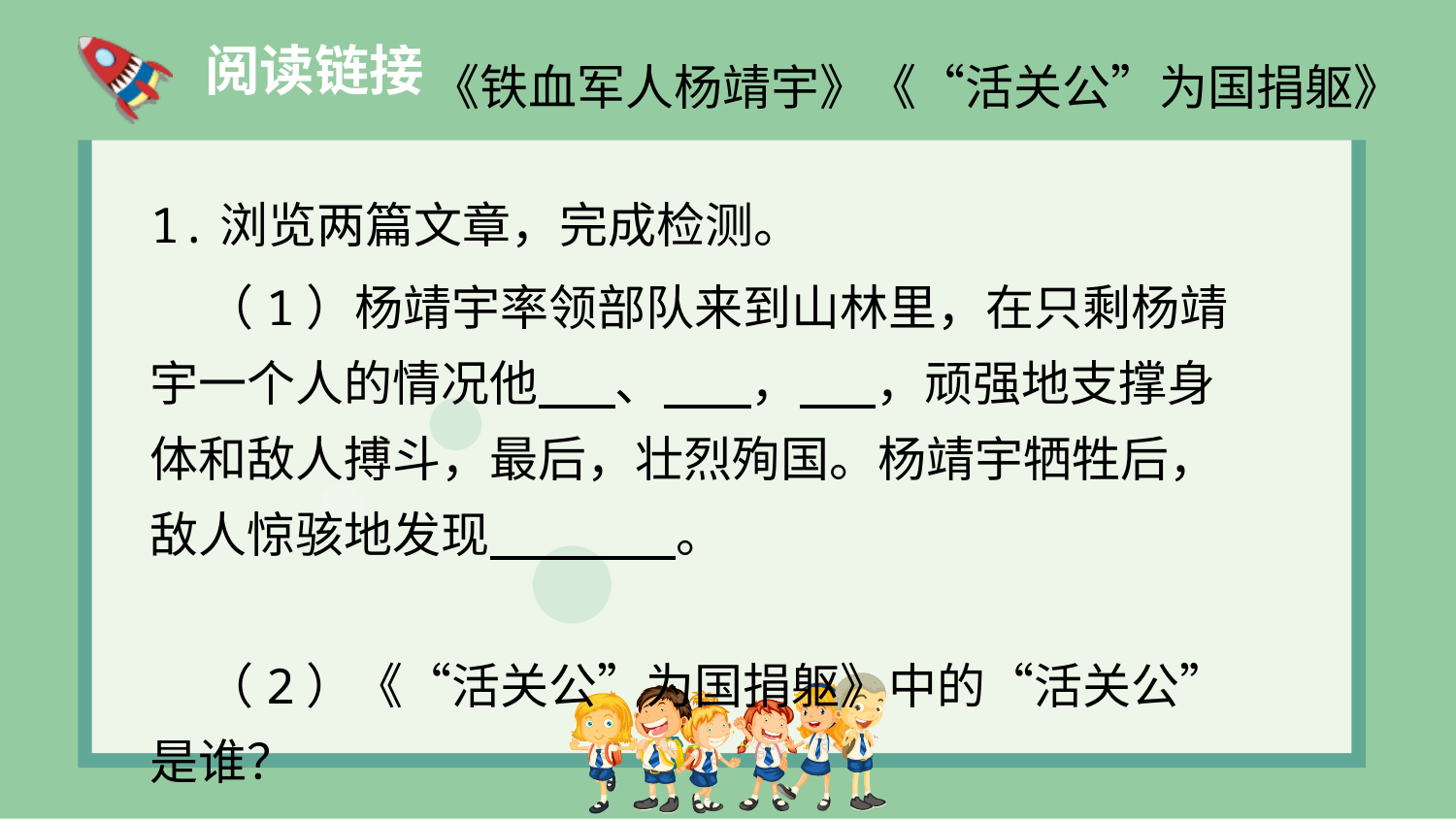

《铁血军人杨靖宇》《“活关公”为国捐躯》
阅读链接
1.浏览两篇文章，完成检测。
    （1）杨靖宇率领部队来到山林里，在只剩杨靖宇一个人的情况他       、        ，       ，顽强地支撑身体和敌人搏斗，最后，壮烈殉国。杨靖宇牺牲后，敌人惊骇地发现                 。
    （2）《“活关公”为国捐躯》中的“活关公”是谁？